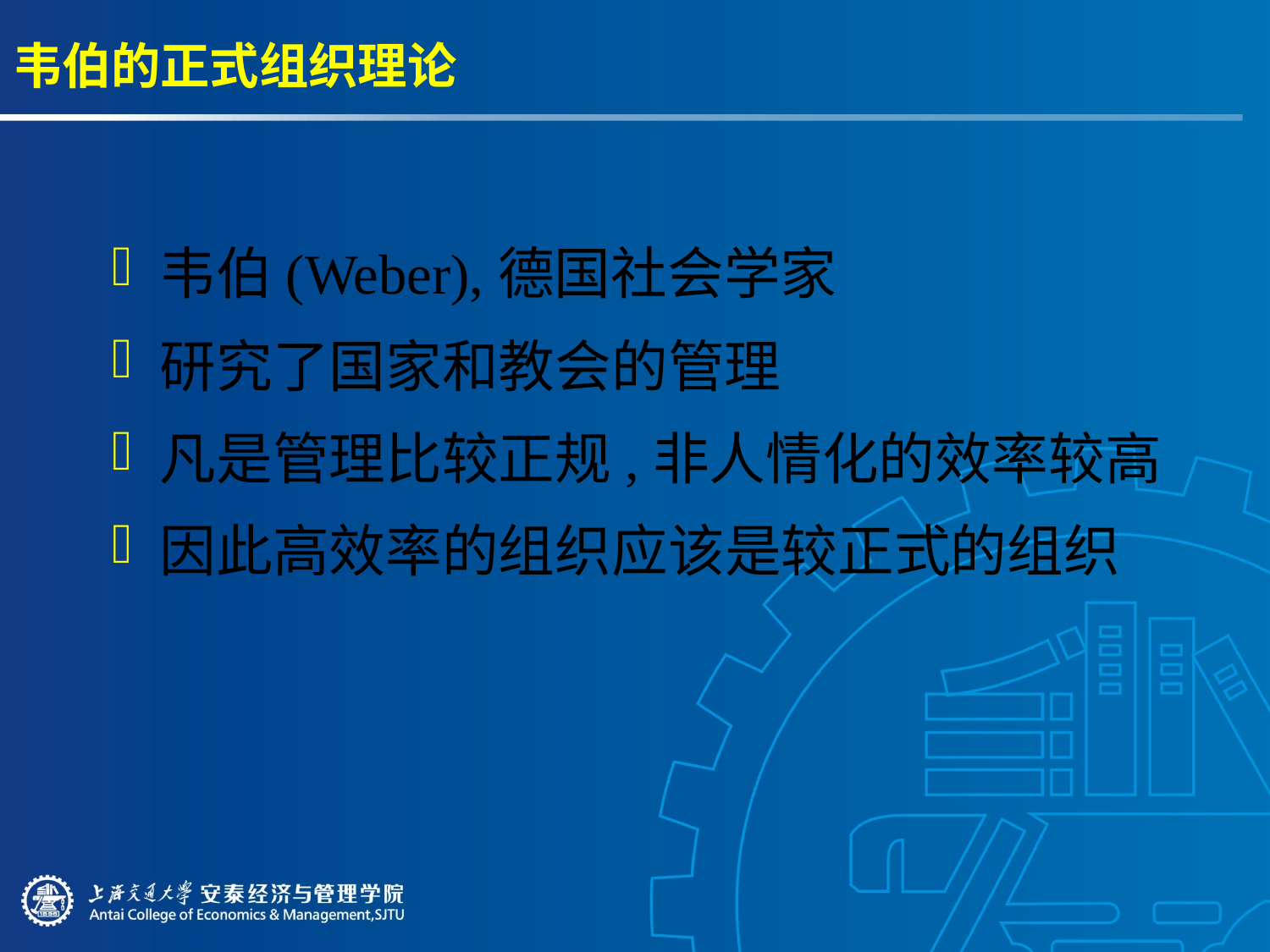

# 韦伯的正式组织理论
韦伯(Weber),德国社会学家
研究了国家和教会的管理
凡是管理比较正规,非人情化的效率较高
因此高效率的组织应该是较正式的组织